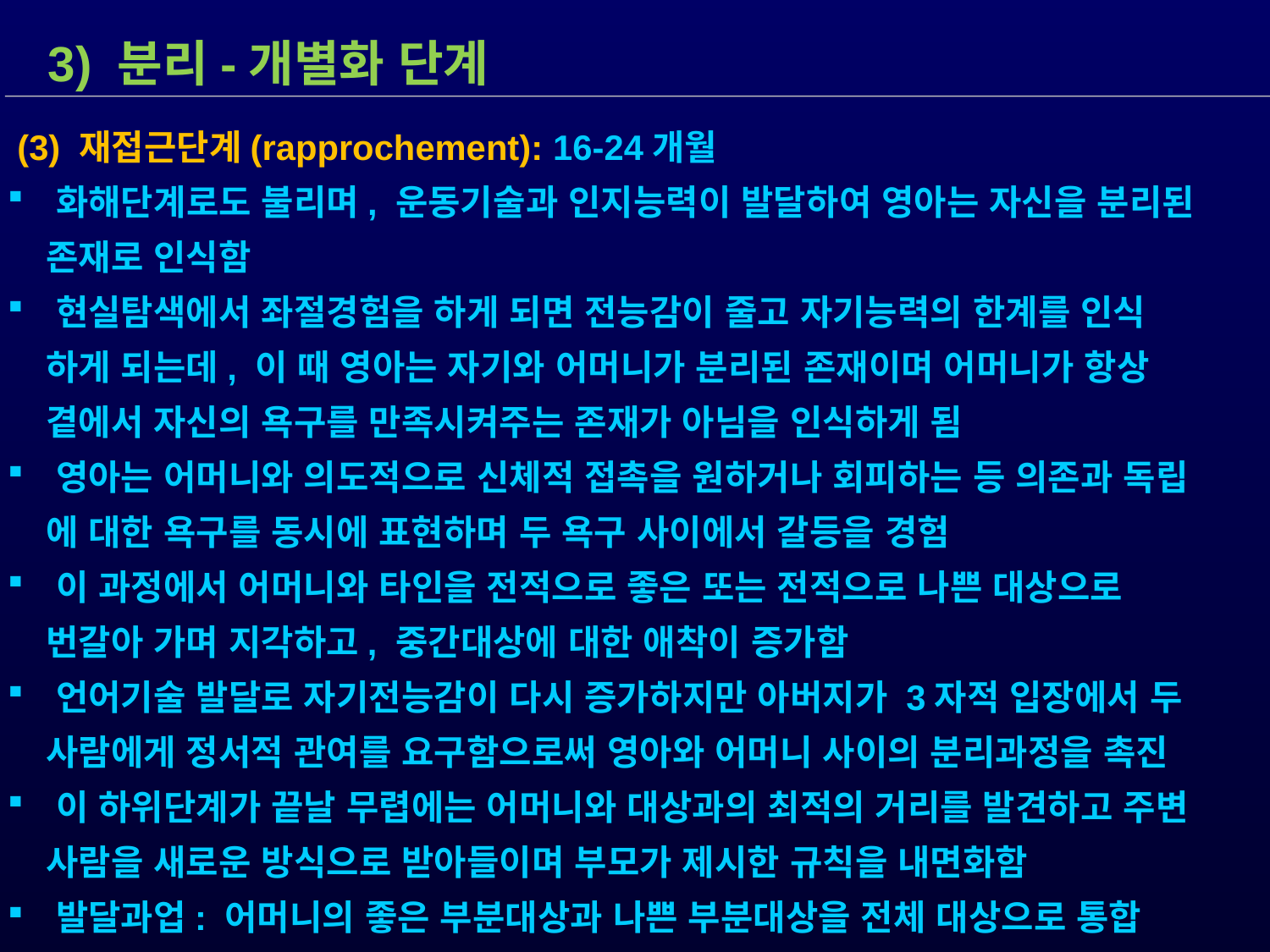

3) 분리-개별화 단계

 (3) 재접근단계(rapprochement): 16-24개월
 화해단계로도 불리며, 운동기술과 인지능력이 발달하여 영아는 자신을 분리된
   존재로 인식함
 현실탐색에서 좌절경험을 하게 되면 전능감이 줄고 자기능력의 한계를 인식
   하게 되는데, 이 때 영아는 자기와 어머니가 분리된 존재이며 어머니가 항상
   곁에서 자신의 욕구를 만족시켜주는 존재가 아님을 인식하게 됨
 영아는 어머니와 의도적으로 신체적 접촉을 원하거나 회피하는 등 의존과 독립
   에 대한 욕구를 동시에 표현하며 두 욕구 사이에서 갈등을 경험
 이 과정에서 어머니와 타인을 전적으로 좋은 또는 전적으로 나쁜 대상으로
   번갈아 가며 지각하고, 중간대상에 대한 애착이 증가함
 언어기술 발달로 자기전능감이 다시 증가하지만 아버지가 3자적 입장에서 두
   사람에게 정서적 관여를 요구함으로써 영아와 어머니 사이의 분리과정을 촉진
 이 하위단계가 끝날 무렵에는 어머니와 대상과의 최적의 거리를 발견하고 주변
   사람을 새로운 방식으로 받아들이며 부모가 제시한 규칙을 내면화함
 발달과업: 어머니의 좋은 부분대상과 나쁜 부분대상을 전체 대상으로 통합